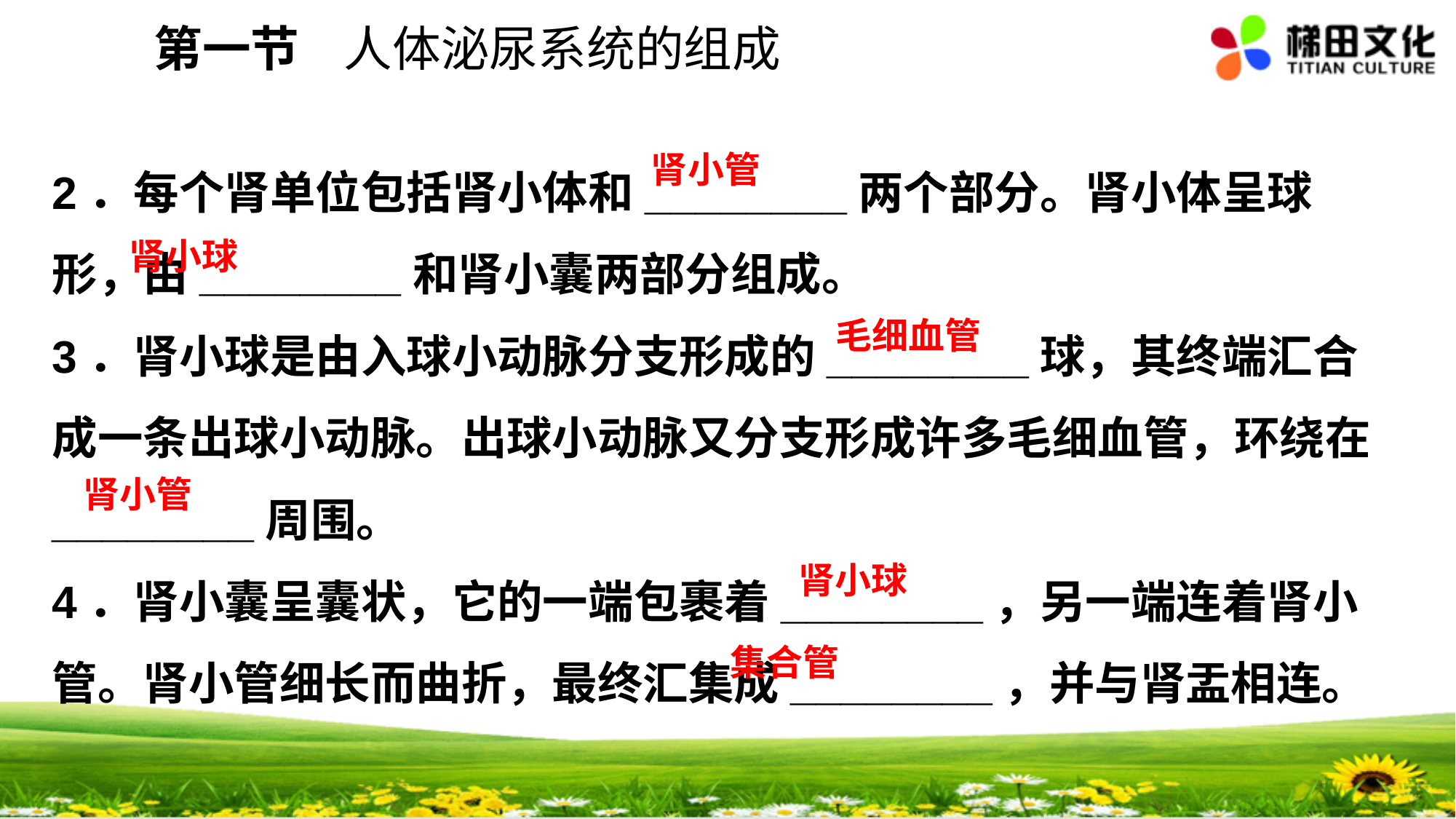

第一节    人体泌尿系统的组成
2．每个肾单位包括肾小体和________两个部分。肾小体呈球形，由________和肾小囊两部分组成。
3．肾小球是由入球小动脉分支形成的________球，其终端汇合成一条出球小动脉。出球小动脉又分支形成许多毛细血管，环绕在________周围。
4．肾小囊呈囊状，它的一端包裹着________，另一端连着肾小管。肾小管细长而曲折，最终汇集成________，并与肾盂相连。
肾小管
肾小球
毛细血管
肾小管
肾小球
集合管